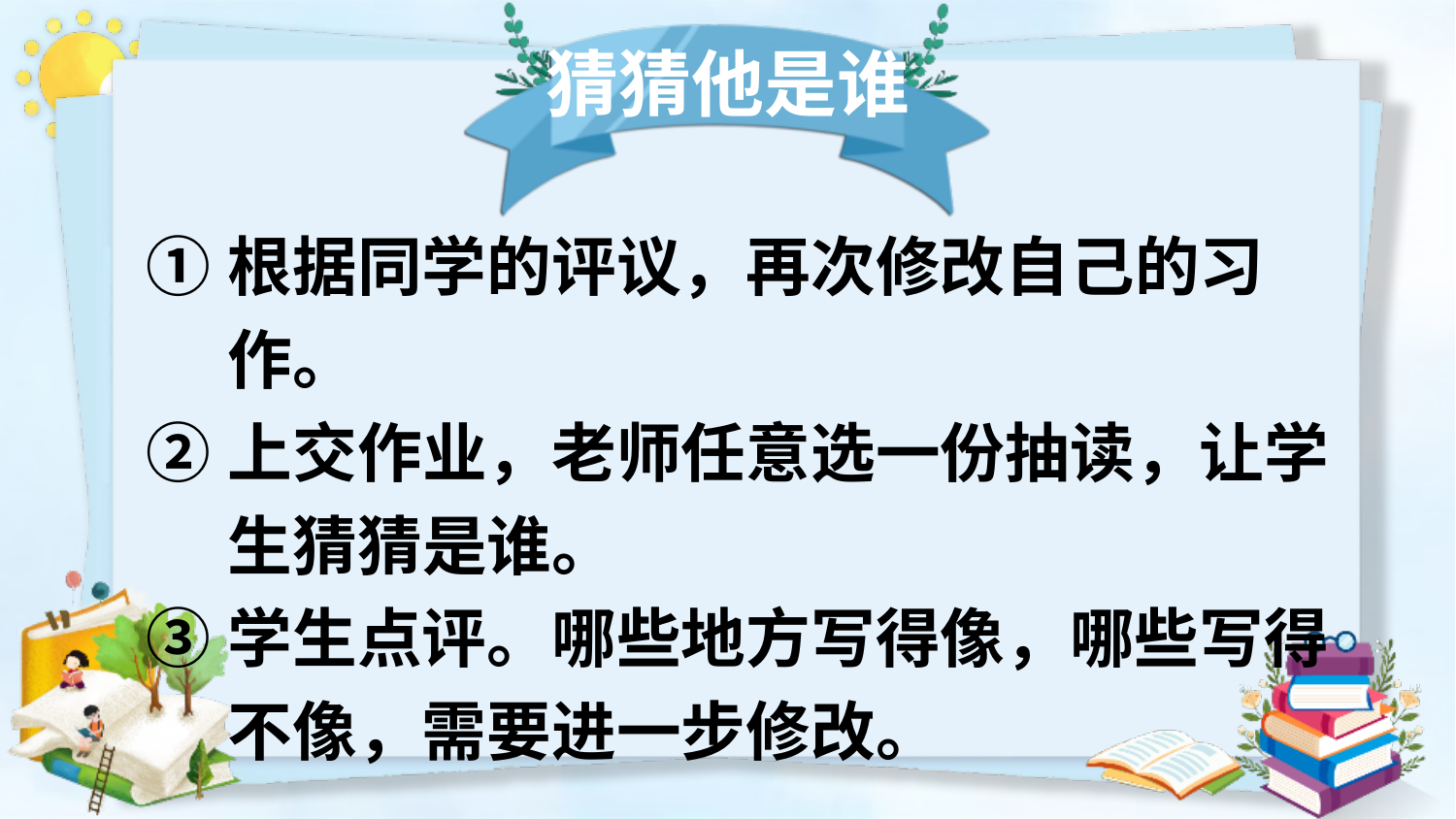

猜猜他是谁
根据同学的评议，再次修改自己的习作。
上交作业，老师任意选一份抽读，让学生猜猜是谁。
学生点评。哪些地方写得像，哪些写得不像，需要进一步修改。